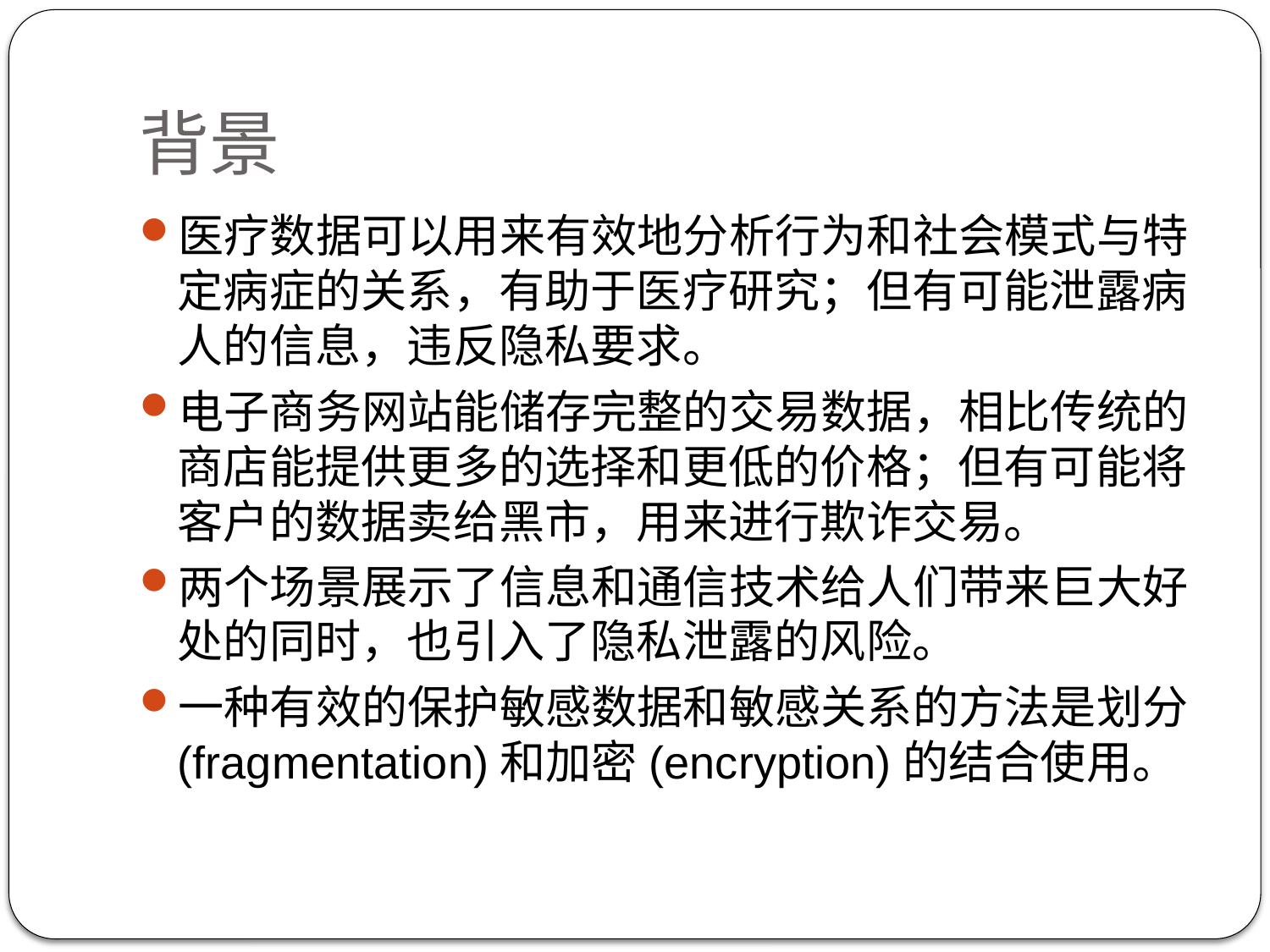

# 背景
医疗数据可以用来有效地分析行为和社会模式与特定病症的关系，有助于医疗研究；但有可能泄露病人的信息，违反隐私要求。
电子商务网站能储存完整的交易数据，相比传统的商店能提供更多的选择和更低的价格；但有可能将客户的数据卖给黑市，用来进行欺诈交易。
两个场景展示了信息和通信技术给人们带来巨大好处的同时，也引入了隐私泄露的风险。
一种有效的保护敏感数据和敏感关系的方法是划分(fragmentation)和加密(encryption)的结合使用。